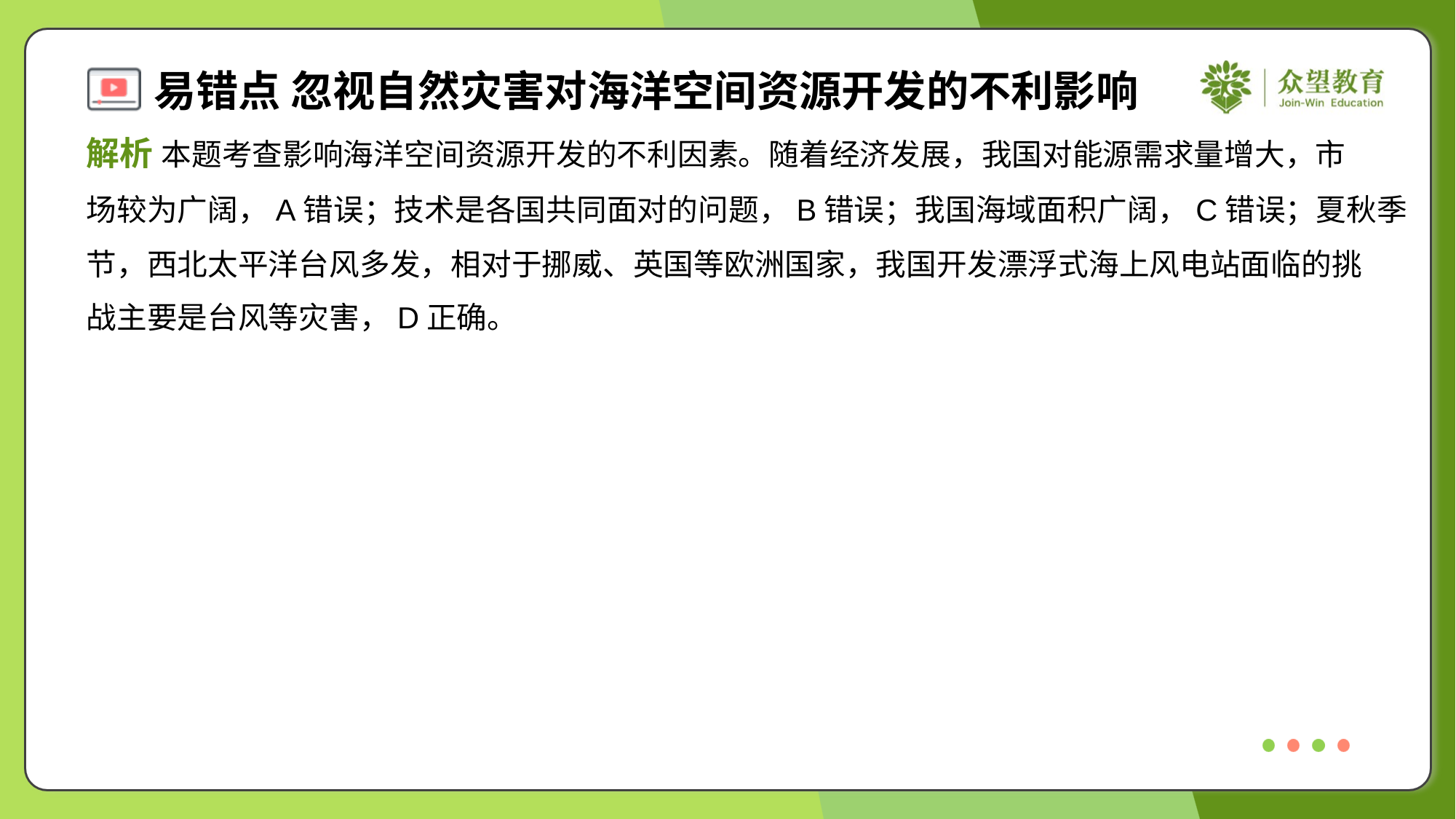

解析 本题考查影响海洋空间资源开发的不利因素。随着经济发展，我国对能源需求量增大，市
场较为广阔，A错误；技术是各国共同面对的问题，B错误；我国海域面积广阔，C错误；夏秋季
节，西北太平洋台风多发，相对于挪威、英国等欧洲国家，我国开发漂浮式海上风电站面临的挑
战主要是台风等灾害，D正确。